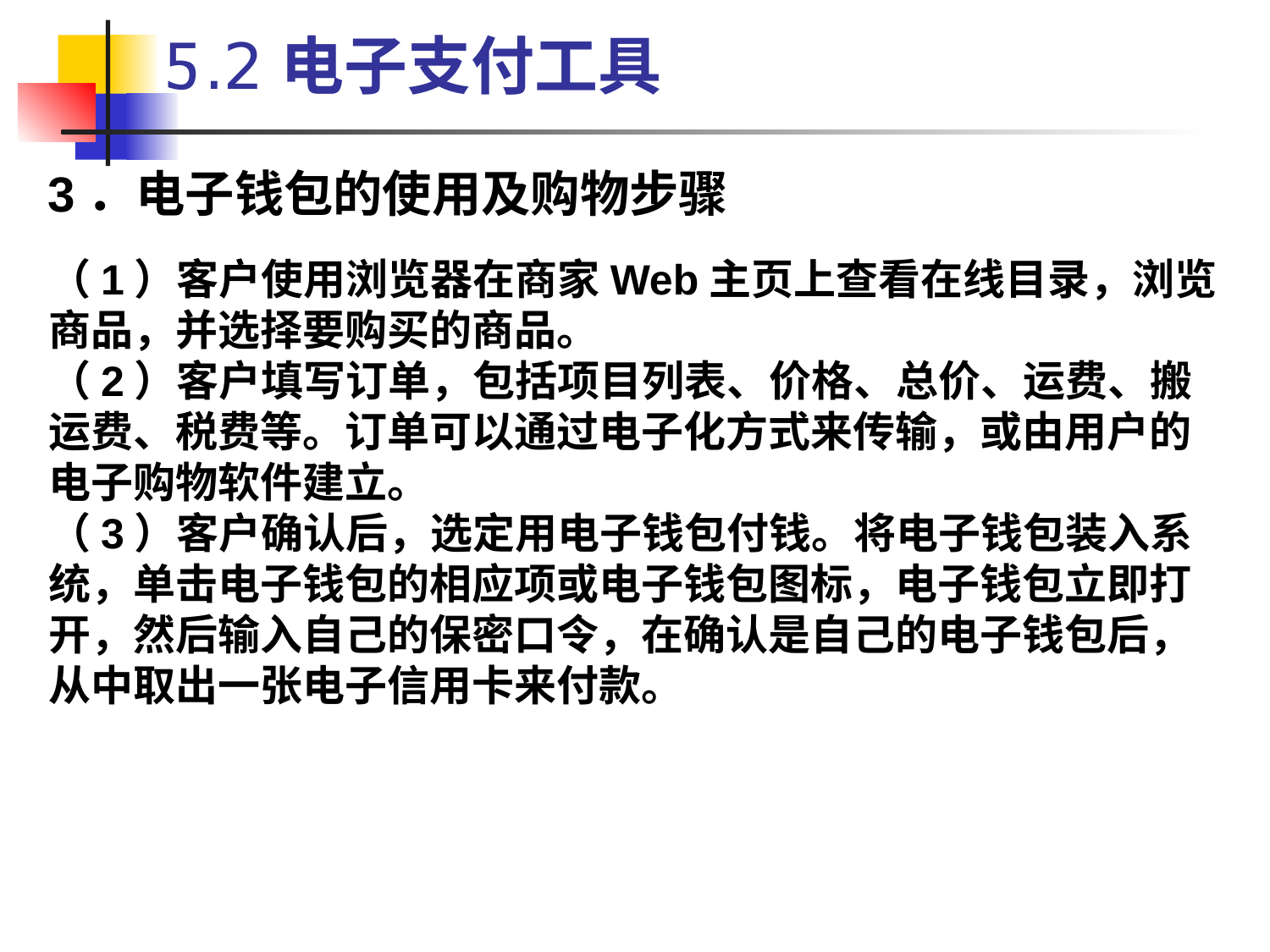

5.2电子支付工具
3．电子钱包的使用及购物步骤
（1）客户使用浏览器在商家Web主页上查看在线目录，浏览商品，并选择要购买的商品。
（2）客户填写订单，包括项目列表、价格、总价、运费、搬运费、税费等。订单可以通过电子化方式来传输，或由用户的电子购物软件建立。
（3）客户确认后，选定用电子钱包付钱。将电子钱包装入系统，单击电子钱包的相应项或电子钱包图标，电子钱包立即打开，然后输入自己的保密口令，在确认是自己的电子钱包后，从中取出一张电子信用卡来付款。